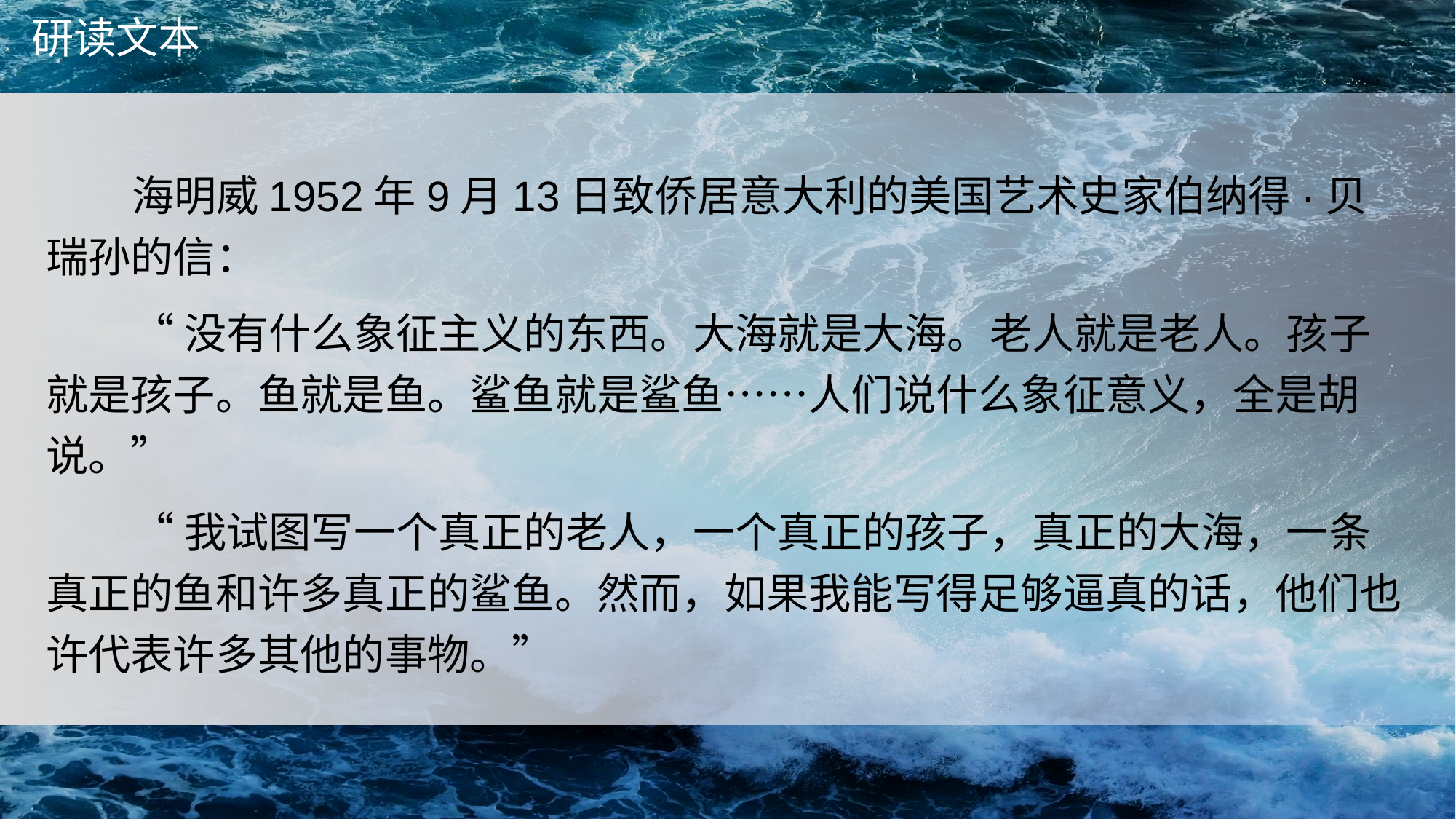

海明威1952年9月13日致侨居意大利的美国艺术史家伯纳得·贝瑞孙的信：
“没有什么象征主义的东西。大海就是大海。老人就是老人。孩子就是孩子。鱼就是鱼。鲨鱼就是鲨鱼……人们说什么象征意义，全是胡说。”
“我试图写一个真正的老人，一个真正的孩子，真正的大海，一条真正的鱼和许多真正的鲨鱼。然而，如果我能写得足够逼真的话，他们也许代表许多其他的事物。”